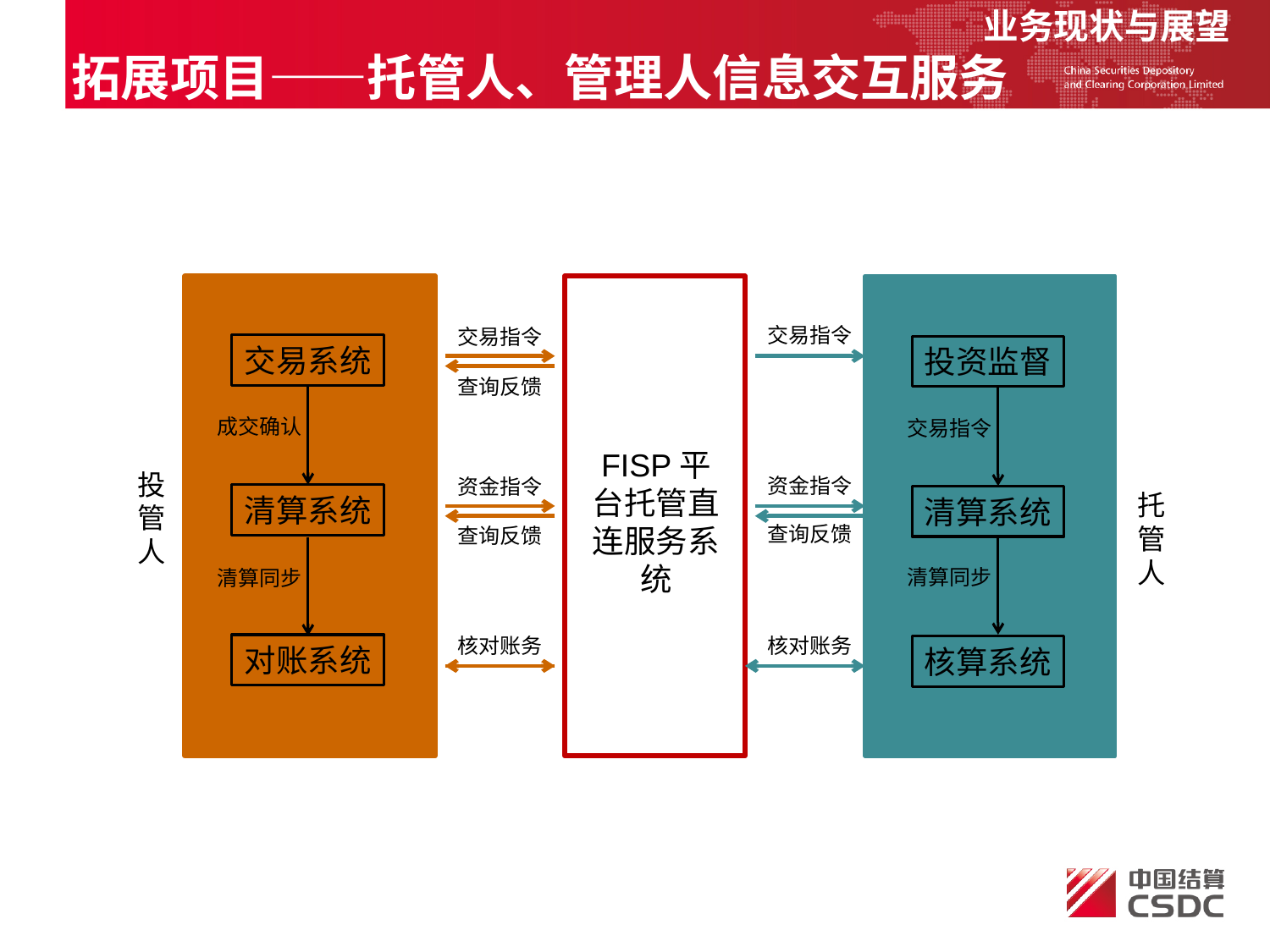

业务现状与展望
拓展项目——托管人、管理人信息交互服务

交易指令
交易指令
交易系统
投资监督
查询反馈
成交确认
交易指令
FISP平台托管直连服务系统
投管人
资金指令
资金指令
托管人
清算系统
清算系统
查询反馈
查询反馈
清算同步
清算同步
核对账务
核对账务
对账系统
核算系统